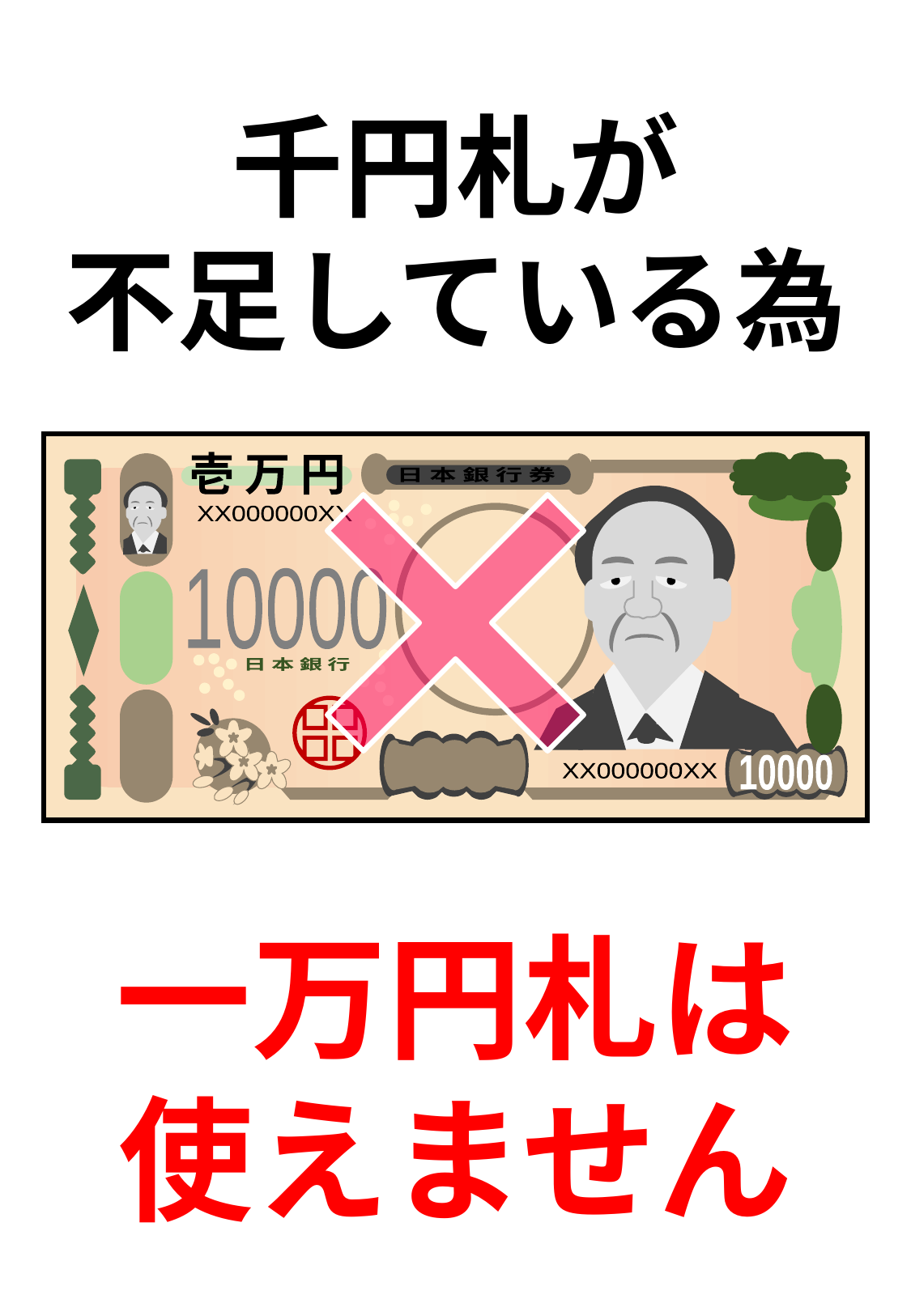

千円札が
不足している為

壱 万 円

日 本 銀 行 券

XX000000XX

10000

日 本 銀 行

10000
XX000000XX

一万円札は
使えません